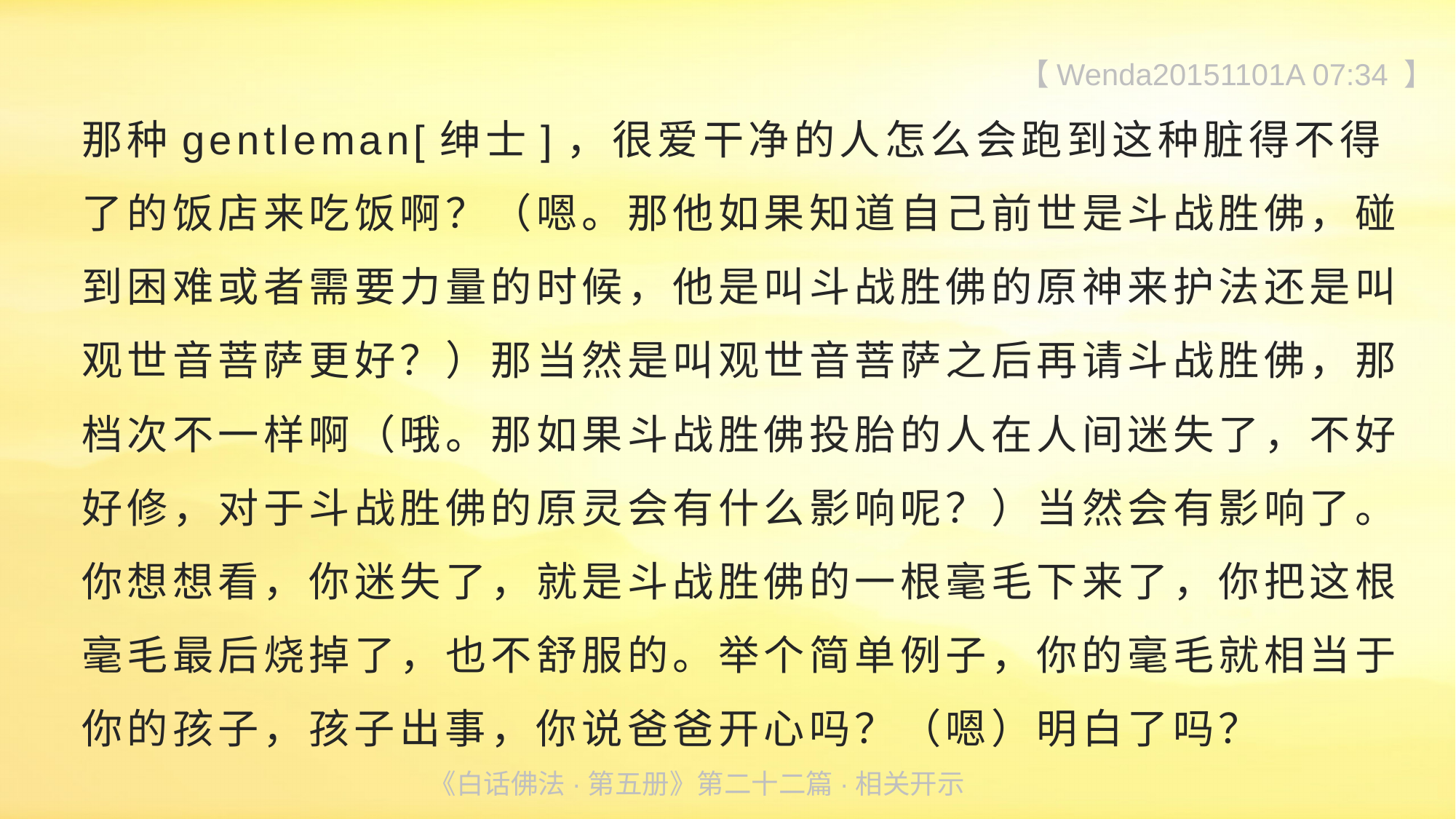

【Wenda20151101A 07:34 】
那种gentleman[绅士]，很爱干净的人怎么会跑到这种脏得不得了的饭店来吃饭啊？（嗯。那他如果知道自己前世是斗战胜佛，碰到困难或者需要力量的时候，他是叫斗战胜佛的原神来护法还是叫观世音菩萨更好？）那当然是叫观世音菩萨之后再请斗战胜佛，那档次不一样啊（哦。那如果斗战胜佛投胎的人在人间迷失了，不好好修，对于斗战胜佛的原灵会有什么影响呢？）当然会有影响了。你想想看，你迷失了，就是斗战胜佛的一根毫毛下来了，你把这根毫毛最后烧掉了，也不舒服的。举个简单例子，你的毫毛就相当于你的孩子，孩子出事，你说爸爸开心吗？（嗯）明白了吗？
《白话佛法·第五册》第二十二篇·相关开示